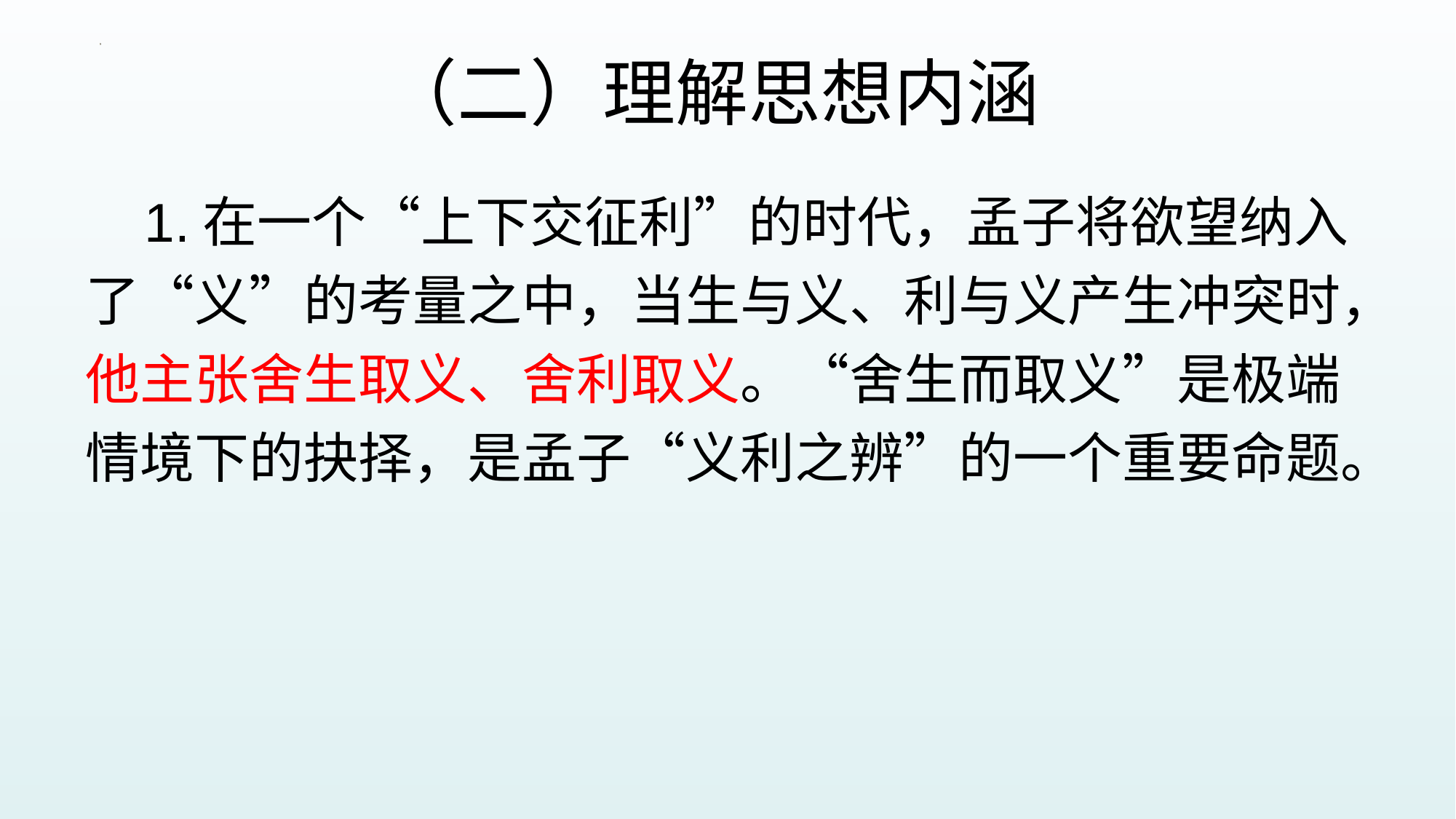

# （二）理解思想内涵
     1.在一个“上下交征利”的时代，孟子将欲望纳入了“义”的考量之中，当生与义、利与义产生冲突时，他主张舍生取义、舍利取义。“舍生而取义”是极端情境下的抉择，是孟子“义利之辨”的一个重要命题。